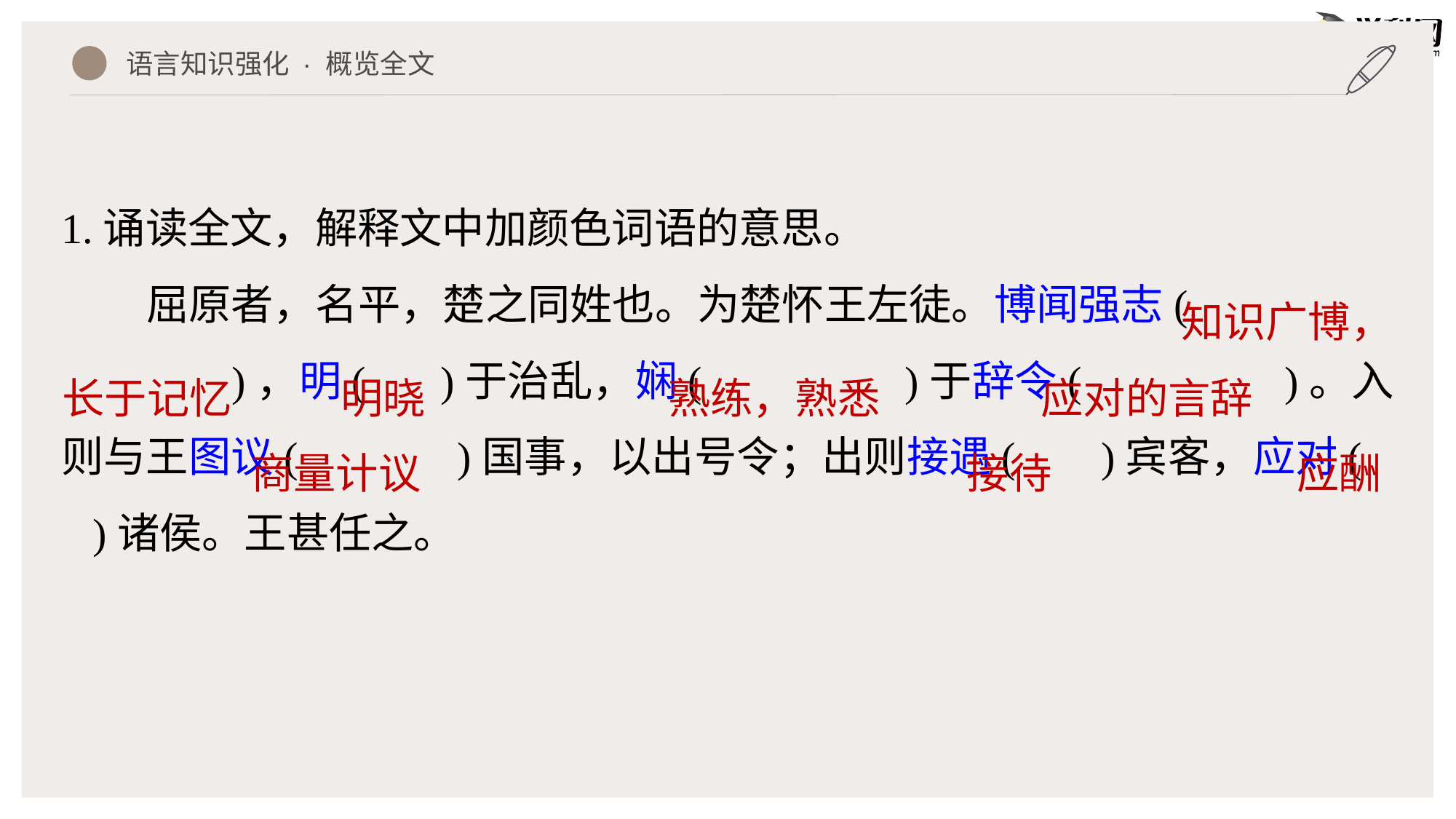

语言知识强化 · 概览全文

1.诵读全文，解释文中加颜色词语的意思。
屈原者，名平，楚之同姓也。为楚怀王左徒。博闻强志(
        )，明(       )于治乱，娴(                   )于辞令(                   )。入则与王图议(               )国事，以出号令；出则接遇(        )宾客，应对(       )诸侯。王甚任之。
知识广博，
长于记忆
明晓
熟练，熟悉
应对的言辞
商量计议
接待
应酬